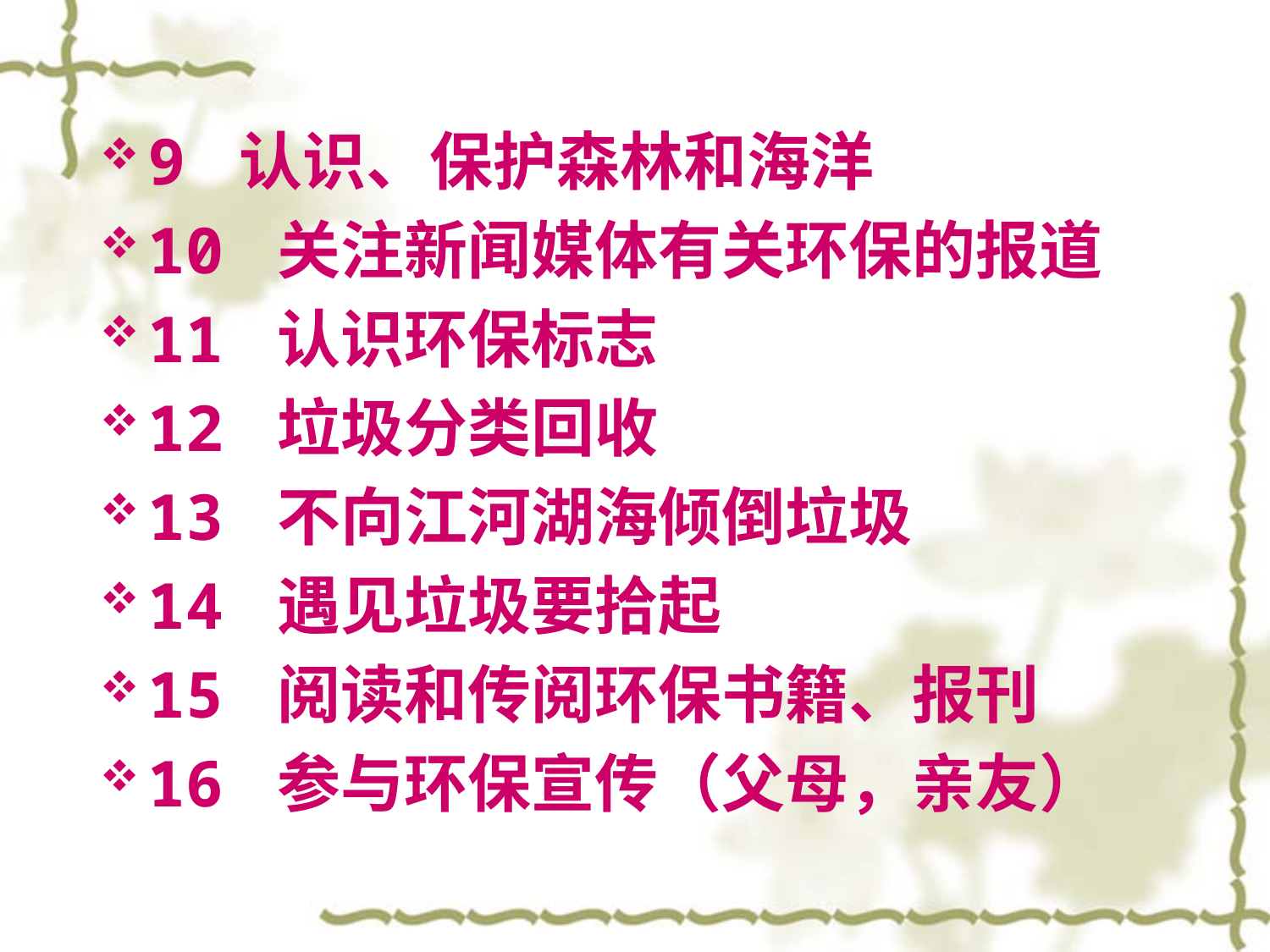

9 认识、保护森林和海洋
10 关注新闻媒体有关环保的报道
11 认识环保标志
12 垃圾分类回收
13 不向江河湖海倾倒垃圾
14 遇见垃圾要拾起
15 阅读和传阅环保书籍、报刊
16 参与环保宣传（父母，亲友）